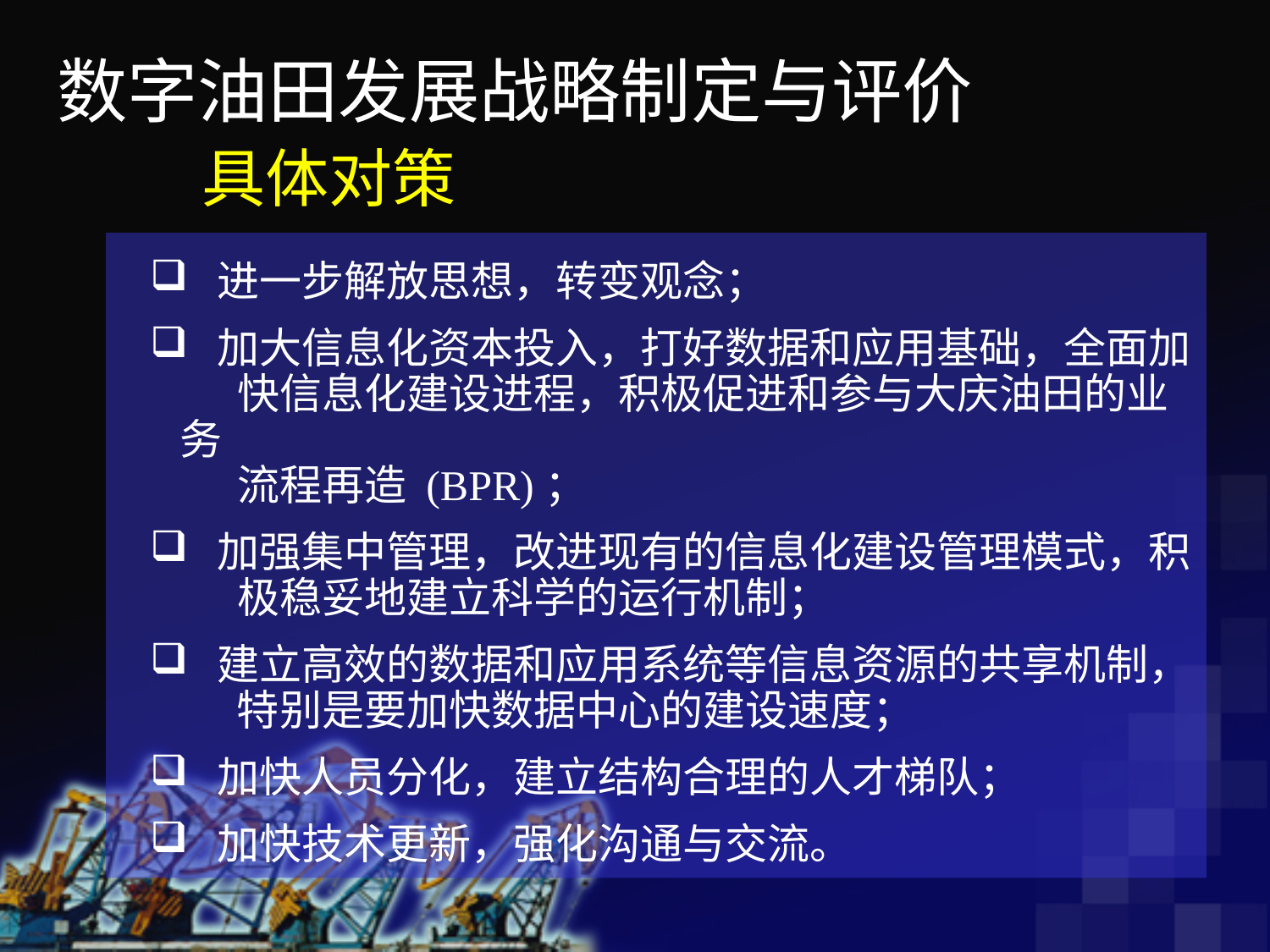

数字油田发展战略制定与评价
具体对策

  进一步解放思想，转变观念；
  加大信息化资本投入，打好数据和应用基础，全面加
      快信息化建设进程，积极促进和参与大庆油田的业务
      流程再造 (BPR)；
  加强集中管理，改进现有的信息化建设管理模式，积
      极稳妥地建立科学的运行机制；
  建立高效的数据和应用系统等信息资源的共享机制，
      特别是要加快数据中心的建设速度；
  加快人员分化，建立结构合理的人才梯队；
  加快技术更新，强化沟通与交流。